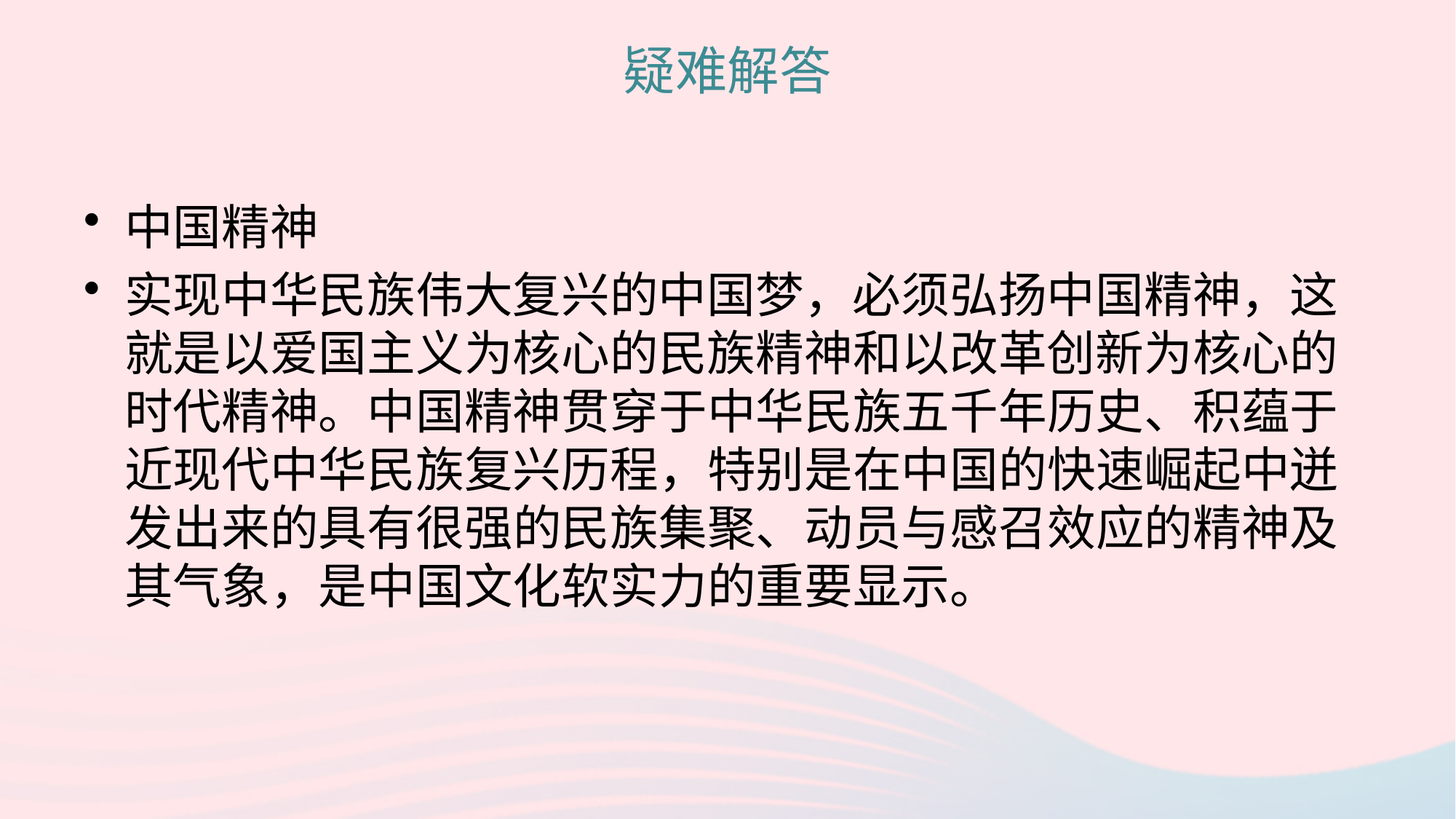

# 疑难解答
中国精神
实现中华民族伟大复兴的中国梦，必须弘扬中国精神，这就是以爱国主义为核心的民族精神和以改革创新为核心的时代精神。中国精神贯穿于中华民族五千年历史、积蕴于近现代中华民族复兴历程，特别是在中国的快速崛起中迸发出来的具有很强的民族集聚、动员与感召效应的精神及其气象，是中国文化软实力的重要显示。